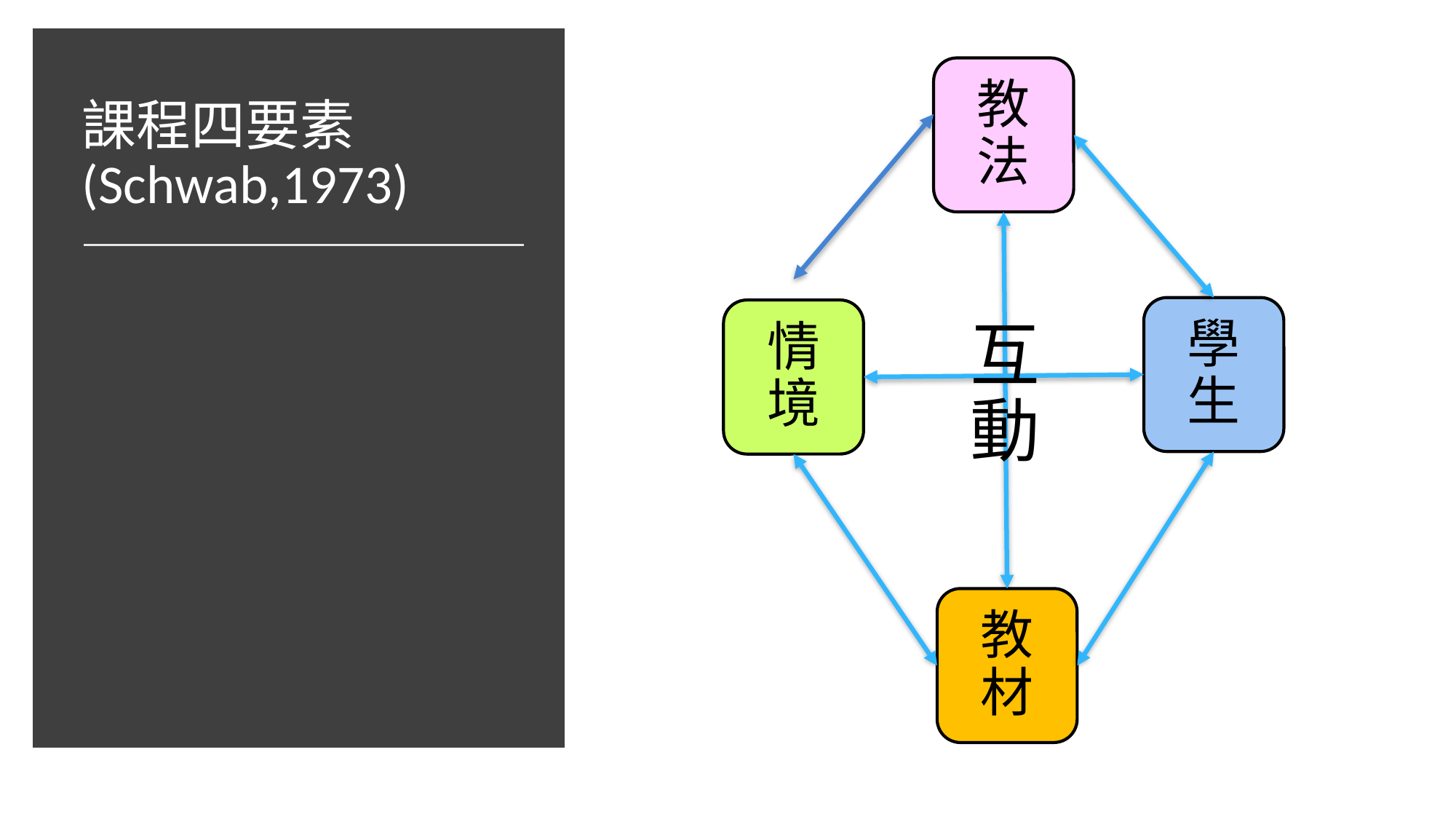

教法
學生
情境
互動
教材
# 課程四要素(Schwab,1973)